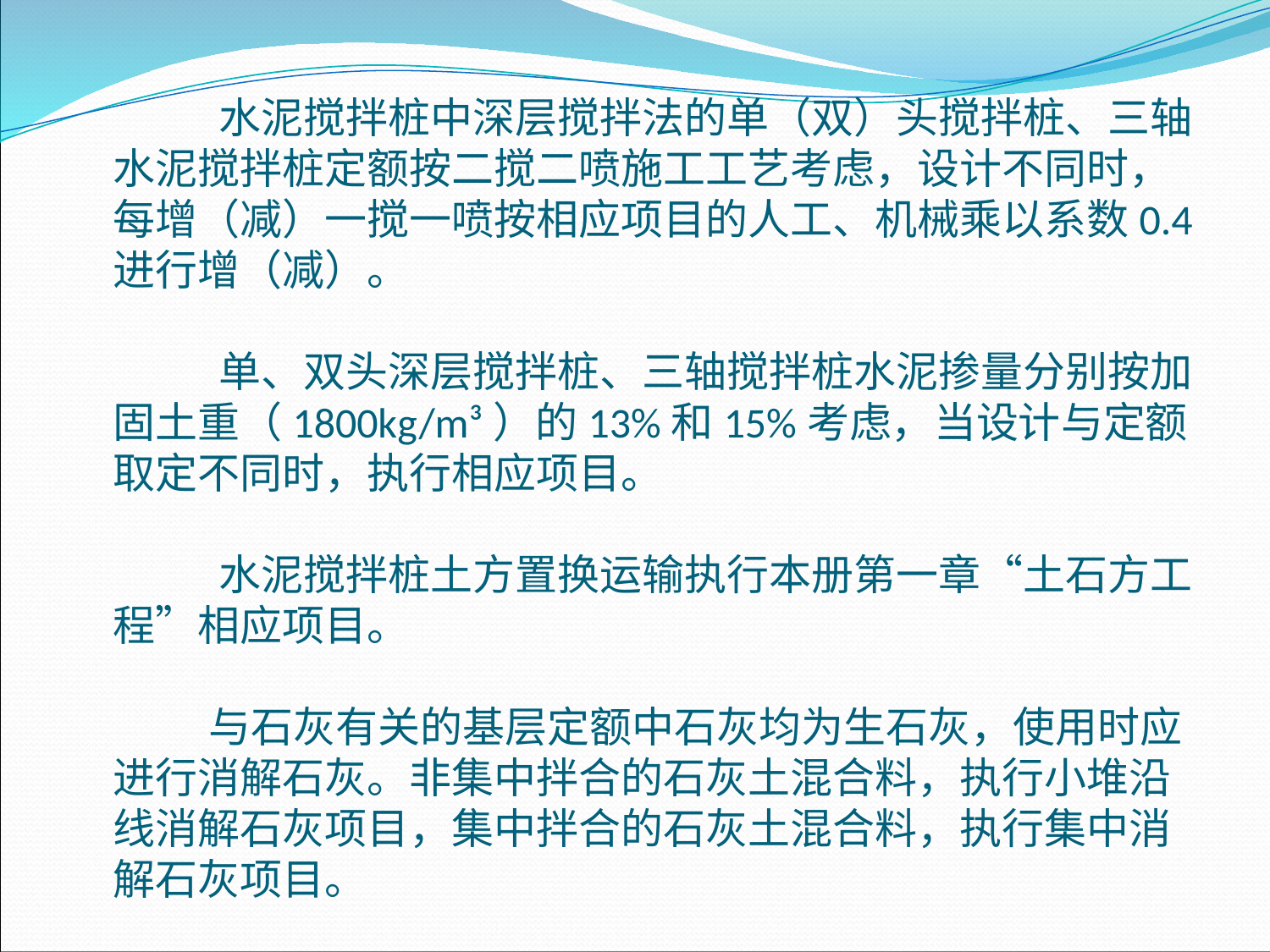

水泥搅拌桩中深层搅拌法的单（双）头搅拌桩、三轴水泥搅拌桩定额按二搅二喷施工工艺考虑，设计不同时，每增（减）一搅一喷按相应项目的人工、机械乘以系数0.4进行增（减）。
          单、双头深层搅拌桩、三轴搅拌桩水泥掺量分别按加固土重（1800kg/m³）的13%和15%考虑，当设计与定额取定不同时，执行相应项目。
          水泥搅拌桩土方置换运输执行本册第一章“土石方工程”相应项目。
         与石灰有关的基层定额中石灰均为生石灰，使用时应进行消解石灰。非集中拌合的石灰土混合料，执行小堆沿线消解石灰项目，集中拌合的石灰土混合料，执行集中消解石灰项目。